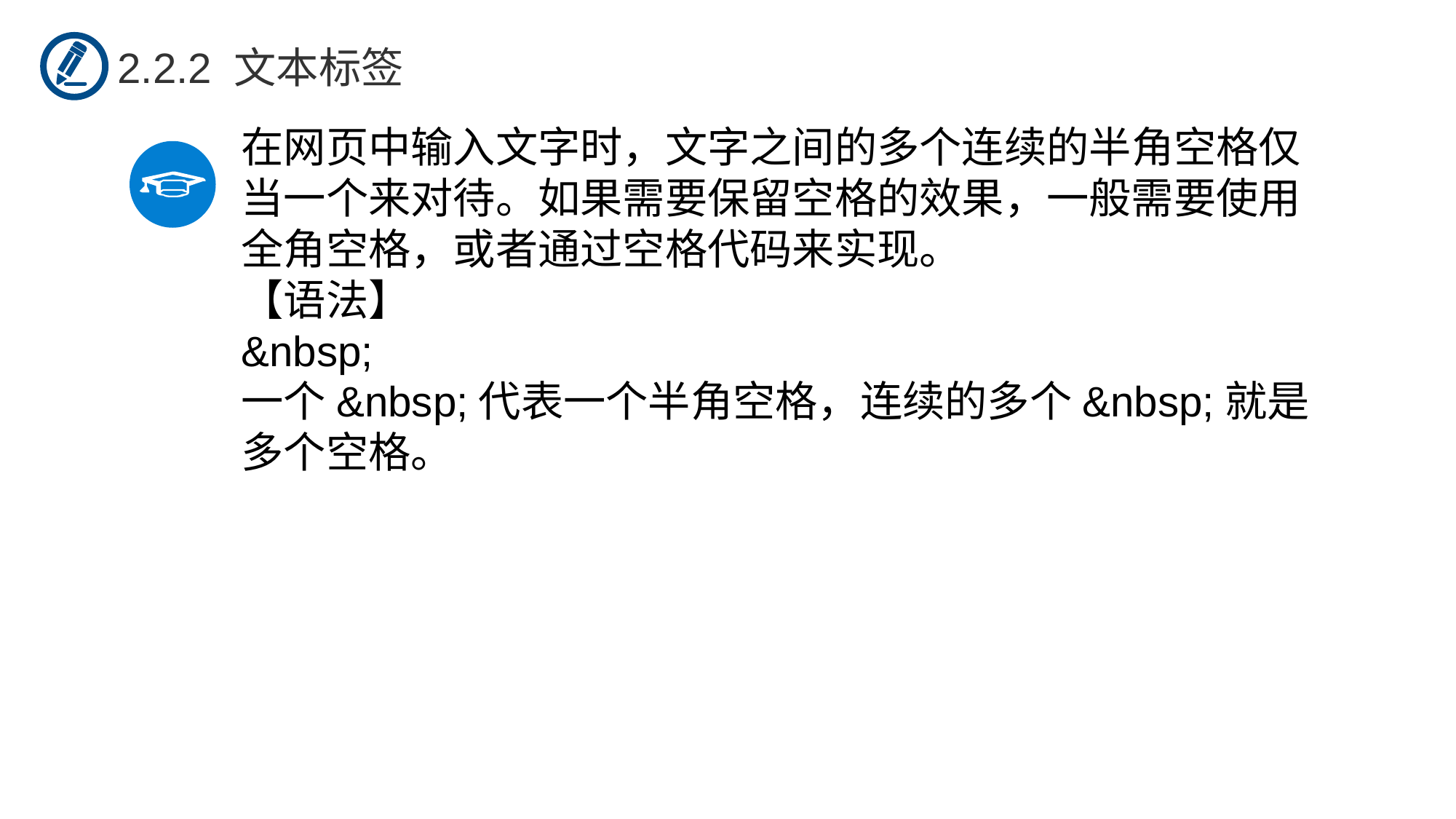

2.2.2 文本标签
在网页中输入文字时，文字之间的多个连续的半角空格仅当一个来对待。如果需要保留空格的效果，一般需要使用全角空格，或者通过空格代码来实现。
【语法】
&nbsp;
一个&nbsp;代表一个半角空格，连续的多个&nbsp;就是多个空格。